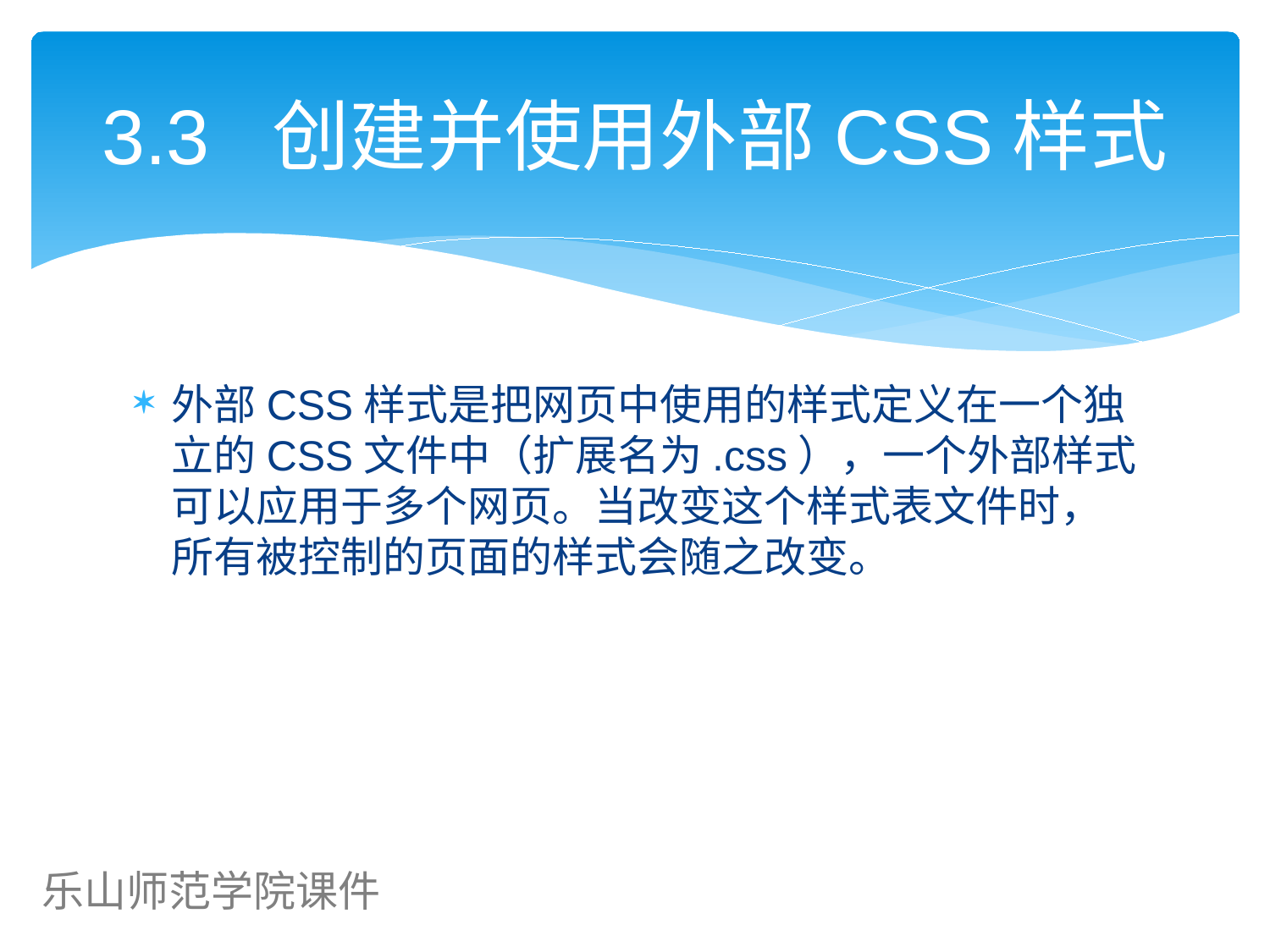

# 3.3  创建并使用外部CSS样式
外部CSS样式是把网页中使用的样式定义在一个独立的CSS文件中（扩展名为.css），一个外部样式可以应用于多个网页。当改变这个样式表文件时，所有被控制的页面的样式会随之改变。